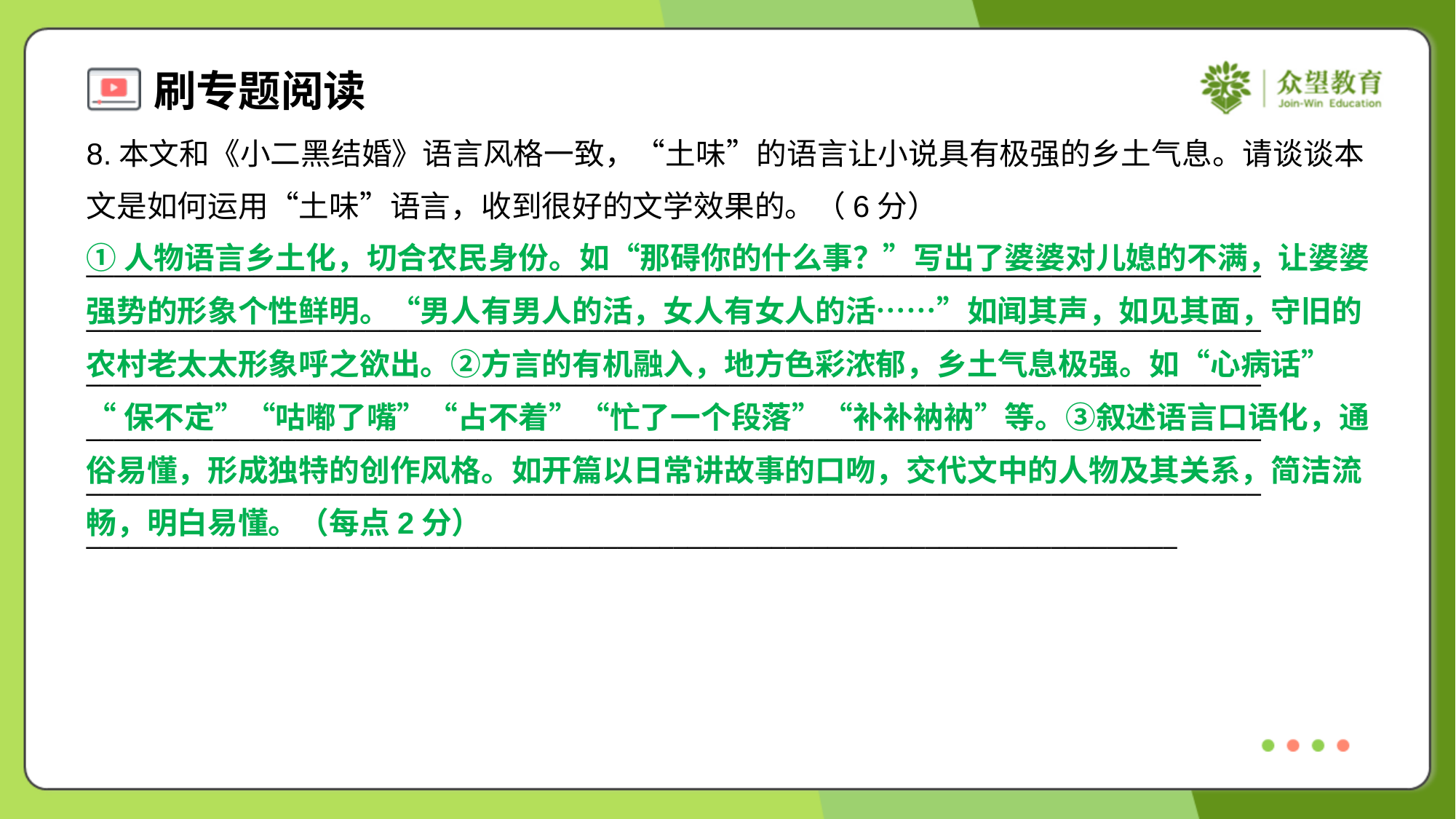

8.本文和《小二黑结婚》语言风格一致，“土味”的语言让小说具有极强的乡土气息。请谈谈本
文是如何运用“土味”语言，收到很好的文学效果的。（6分）
①人物语言乡土化，切合农民身份。如“那碍你的什么事？”写出了婆婆对儿媳的不满，让婆婆
强势的形象个性鲜明。“男人有男人的活，女人有女人的活……”如闻其声，如见其面，守旧的
农村老太太形象呼之欲出。②方言的有机融入，地方色彩浓郁，乡土气息极强。如“心病话”
“保不定”“咕嘟了嘴”“占不着”“忙了一个段落”“补补衲衲”等。③叙述语言口语化，通
俗易懂，形成独特的创作风格。如开篇以日常讲故事的口吻，交代文中的人物及其关系，简洁流
畅，明白易懂。（每点2分）
____________________________________________________________________________________
____________________________________________________________________________________
____________________________________________________________________________________
____________________________________________________________________________________
____________________________________________________________________________________
______________________________________________________________________________